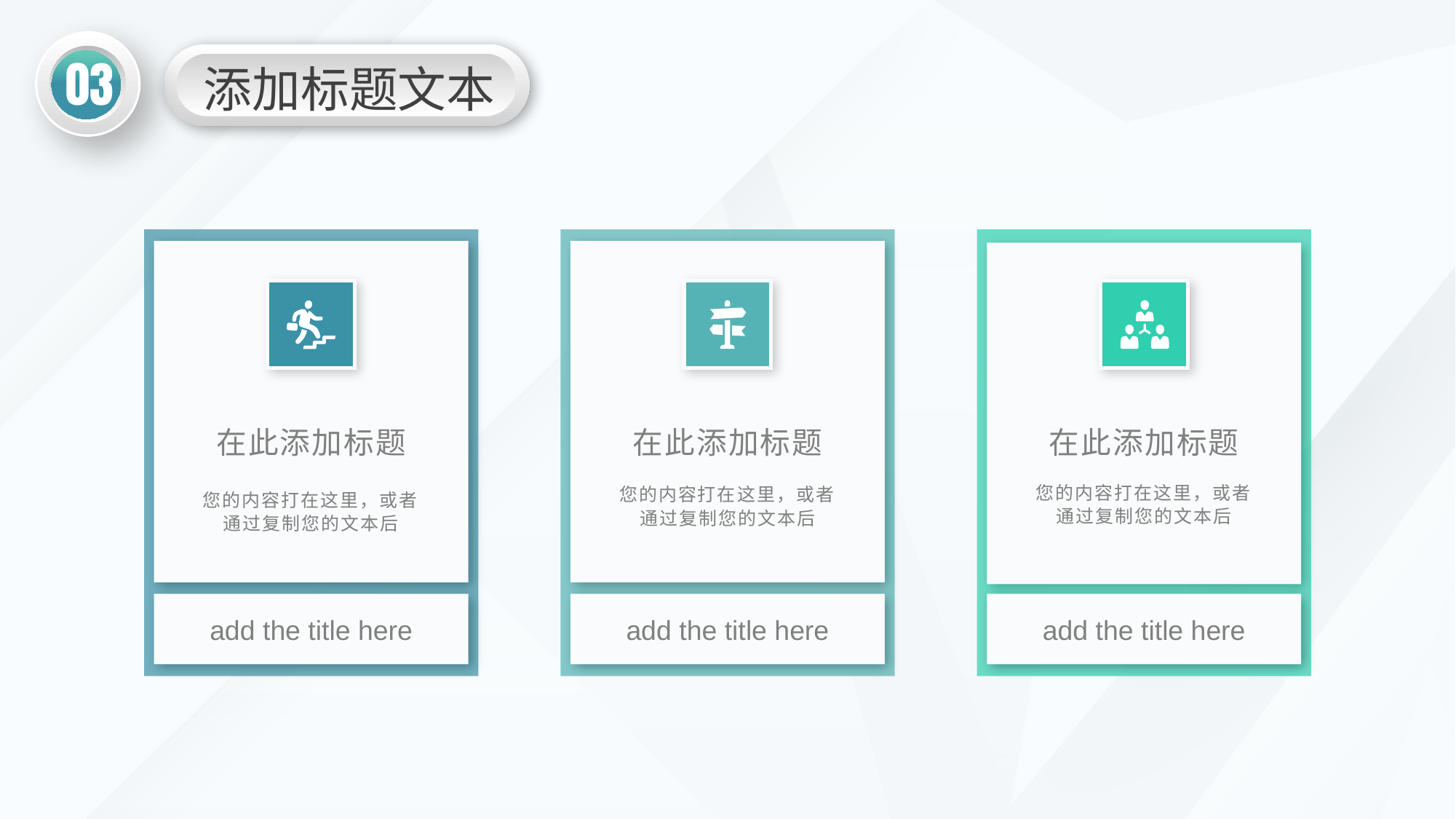

03

添加标题文本

在此添加标题
您的内容打在这里，或者通过复制您的文本后
在此添加标题
您的内容打在这里，或者通过复制您的文本后
在此添加标题
您的内容打在这里，或者通过复制您的文本后

add the title here
add the title here
add the title here